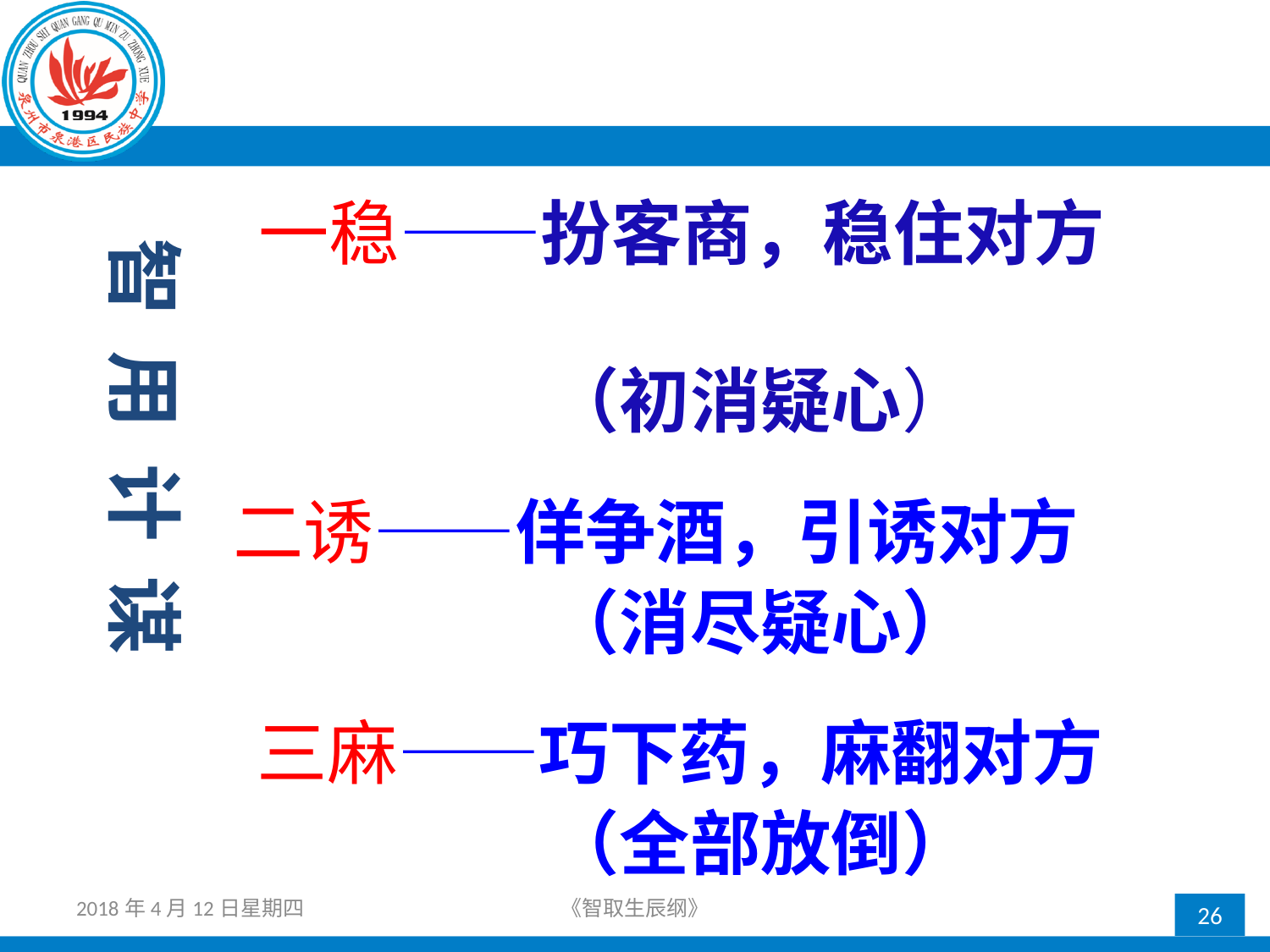

一稳——扮客商，稳住对方
         （初消疑心）

二诱——佯争酒，引诱对方
         （消尽疑心）

三麻——巧下药，麻翻对方
         （全部放倒）
智  用  计  谋
2018年4月12日星期四
《智取生辰纲》